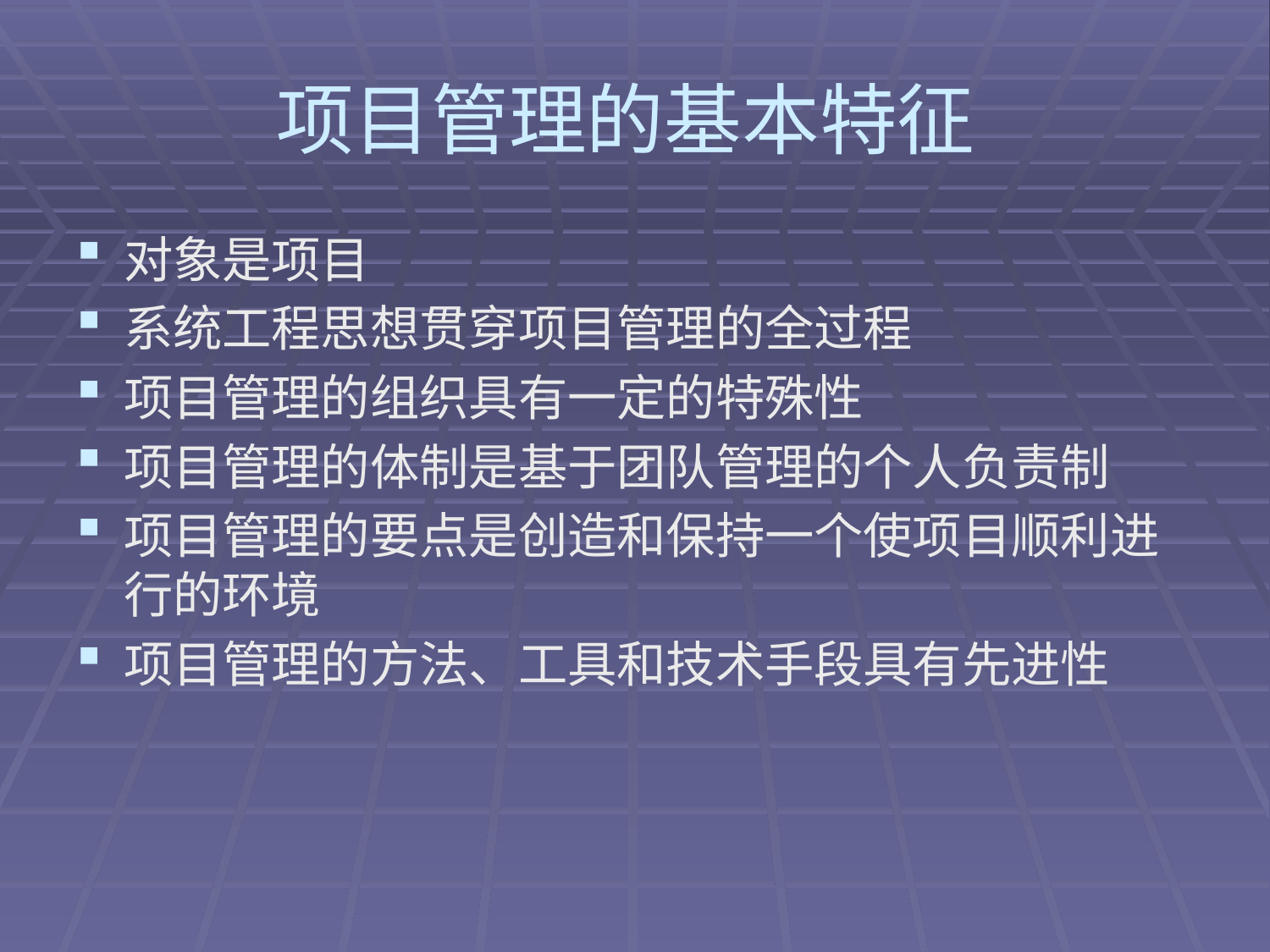

# 项目管理的基本特征
对象是项目
系统工程思想贯穿项目管理的全过程
项目管理的组织具有一定的特殊性
项目管理的体制是基于团队管理的个人负责制
项目管理的要点是创造和保持一个使项目顺利进行的环境
项目管理的方法、工具和技术手段具有先进性